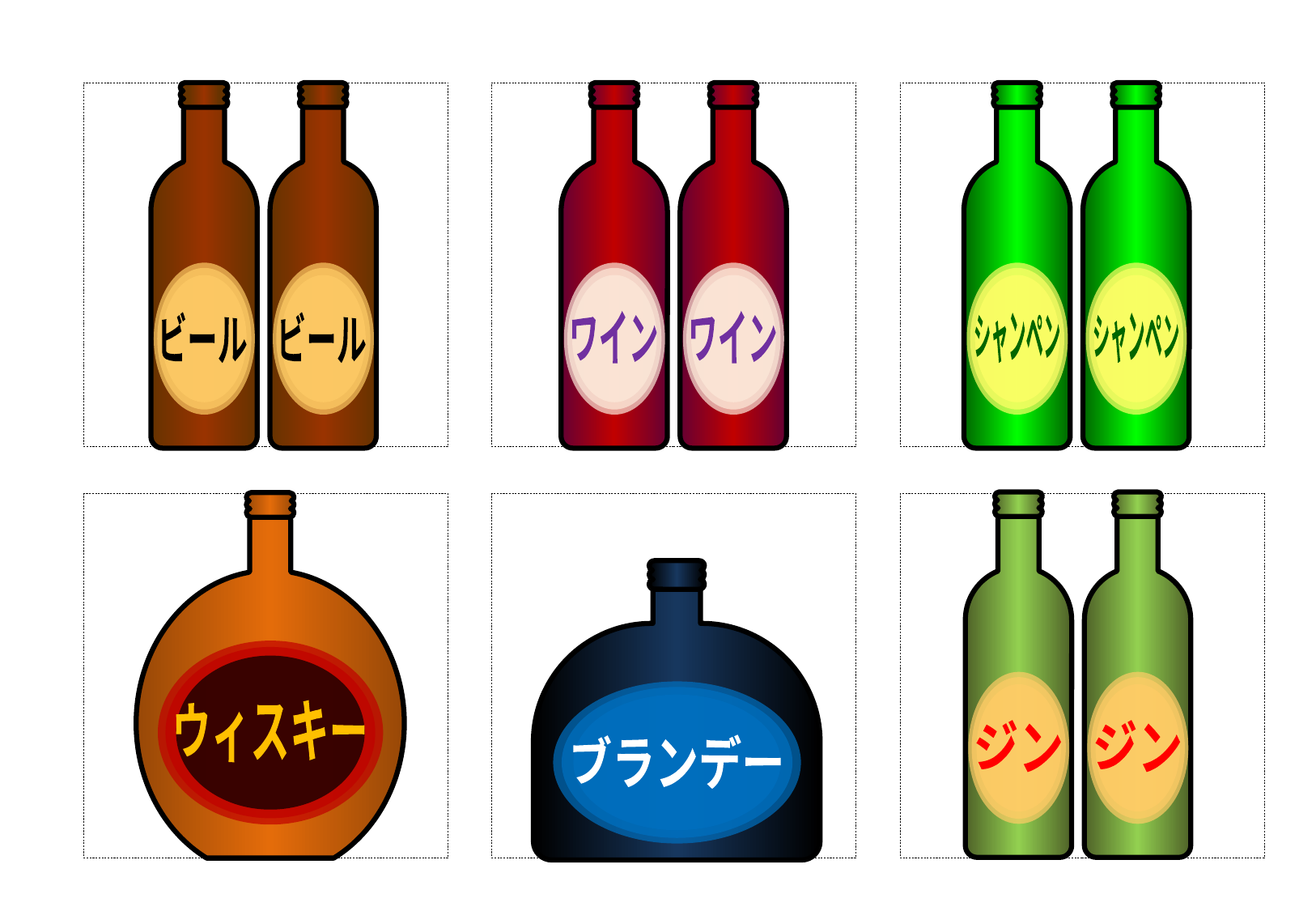

ビール

ビール

ワイン

ワイン

シャンペン

シャンペン

ジン

ジン

ウィスキー

ブランデー